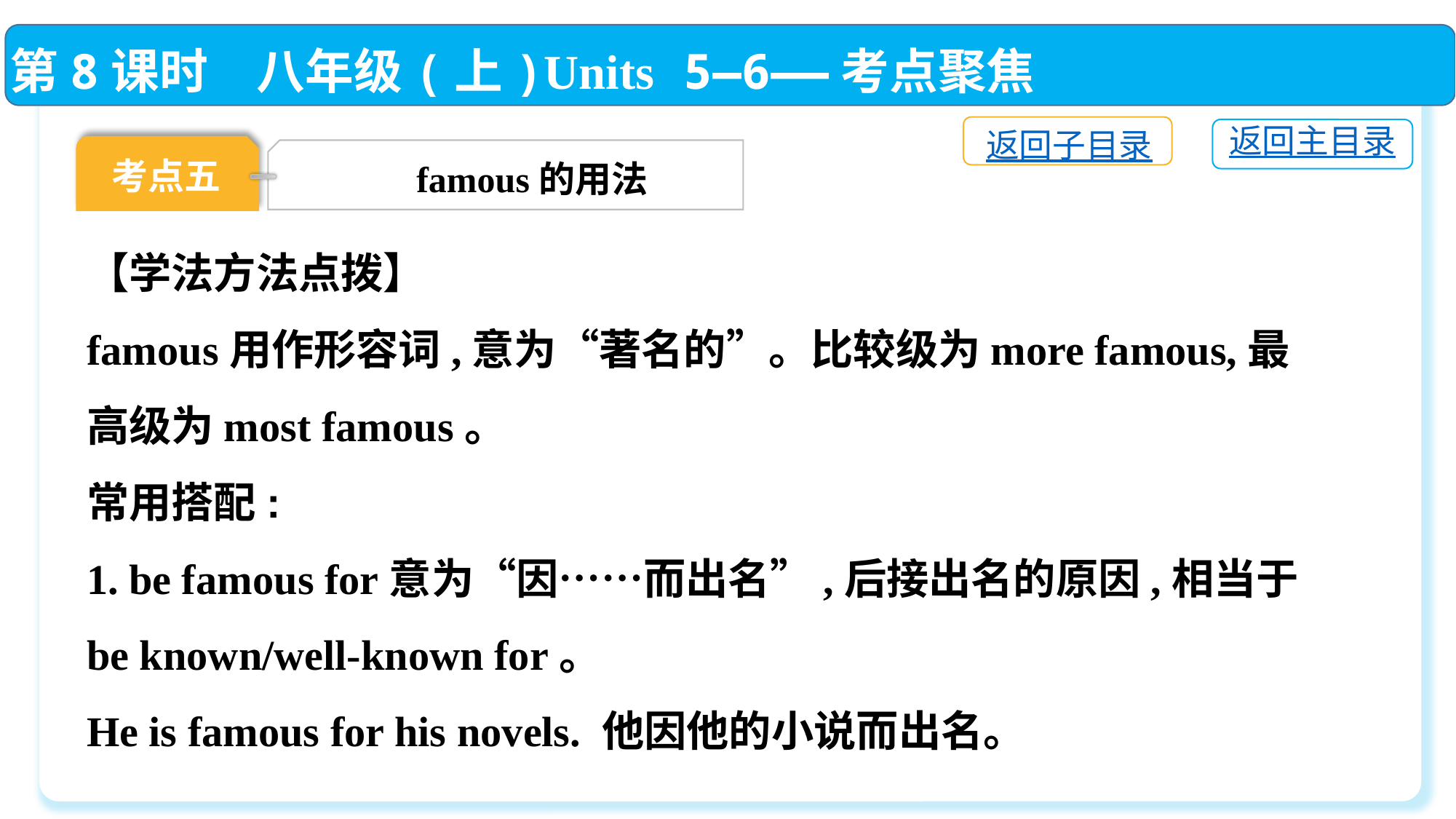

第8课时　八年级(上)Units 5—6——考点聚焦

返回子目录
返回主目录
考点五
famous的用法

【学法方法点拨】
famous用作形容词,意为“著名的”。比较级为more famous,最高级为most famous。
常用搭配:
1. be famous for意为“因……而出名”,后接出名的原因,相当于be known/well-known for。
He is famous for his novels. 他因他的小说而出名。